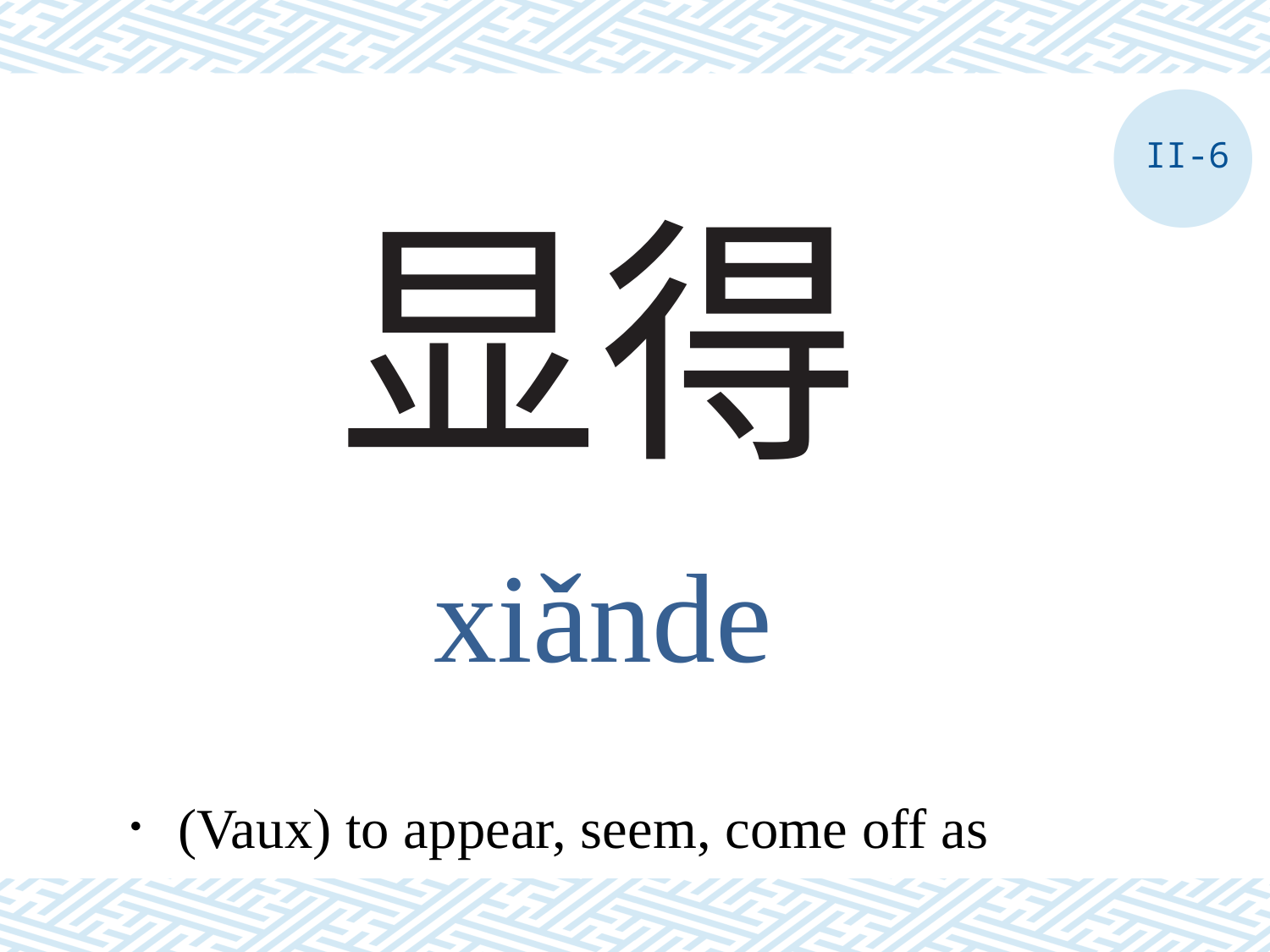

II-6

# 显得
xiǎnde
．(Vaux) to appear, seem, come off as